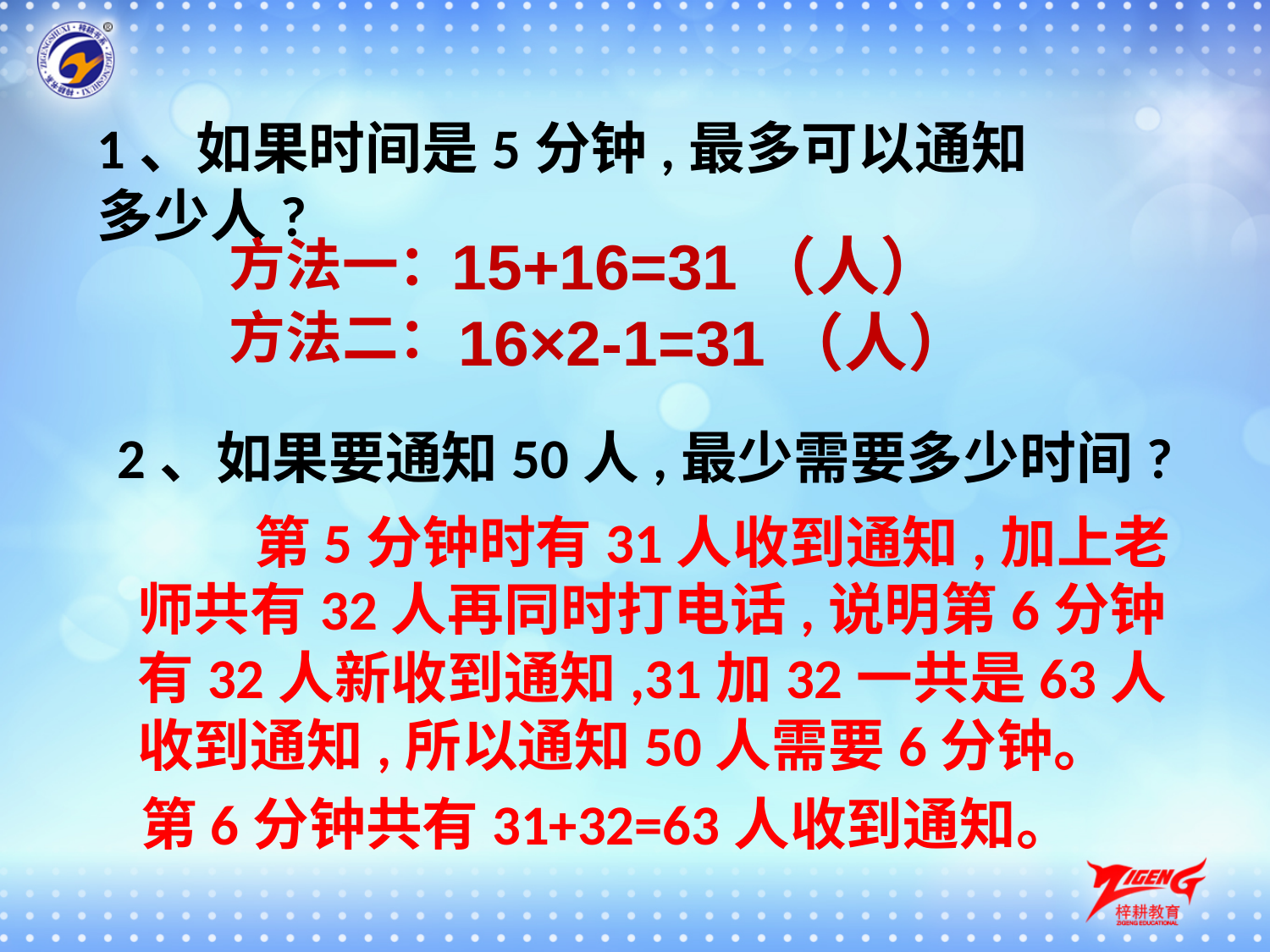

1、如果时间是5分钟,最多可以通知多少人?
15+16=31（人）
方法一：
方法二：
16×2-1=31（人）
2、如果要通知50人,最少需要多少时间?
        第5分钟时有31人收到通知,加上老师共有32人再同时打电话,说明第6分钟有32人新收到通知,31加32一共是63人收到通知,所以通知50人需要6分钟。
第6分钟共有31+32=63人收到通知。